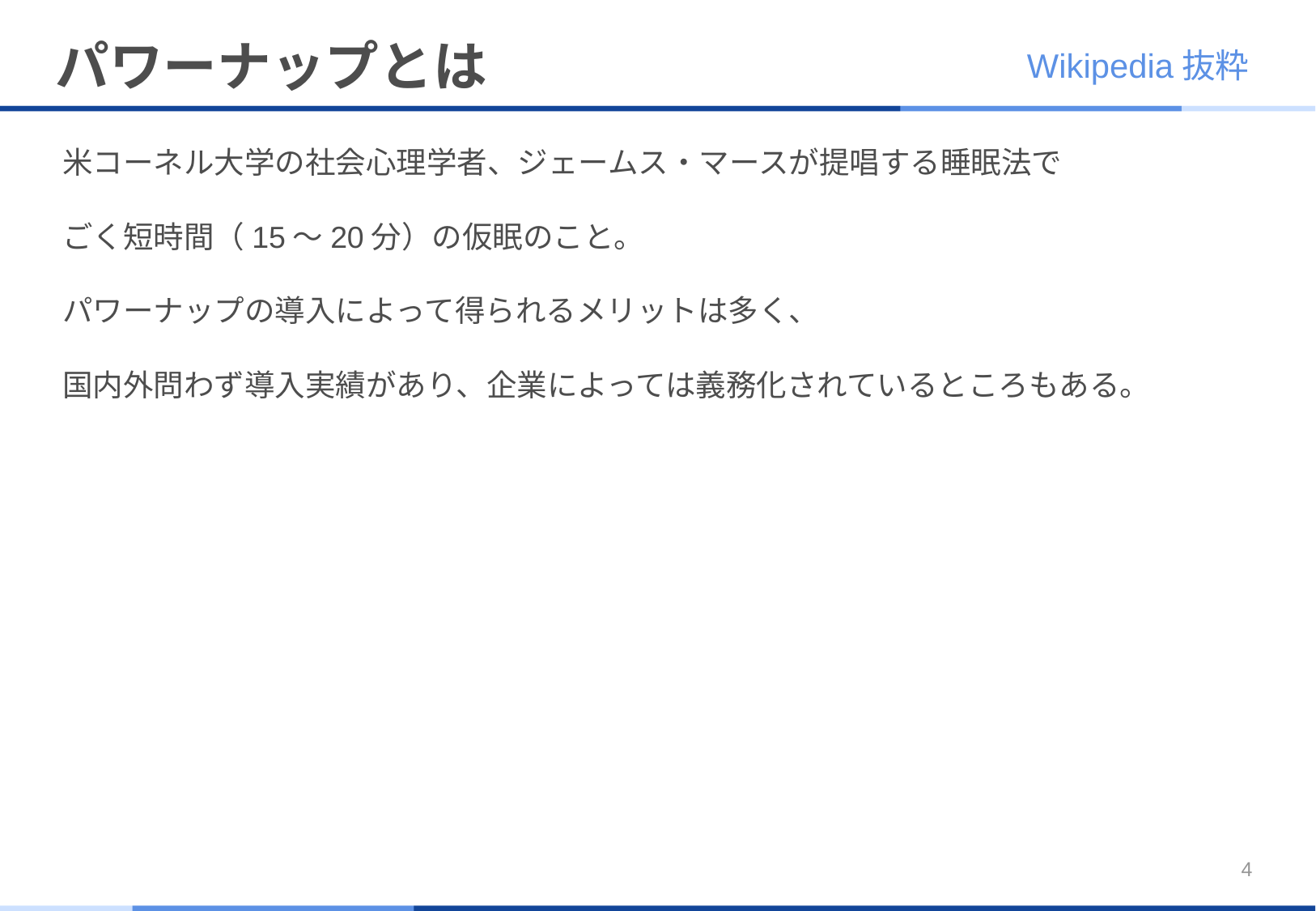

# パワーナップとは
Wikipedia抜粋
米コーネル大学の社会心理学者、ジェームス・マースが提唱する睡眠法で
ごく短時間（15～20分）の仮眠のこと。
パワーナップの導入によって得られるメリットは多く、
国内外問わず導入実績があり、企業によっては義務化されているところもある。
4